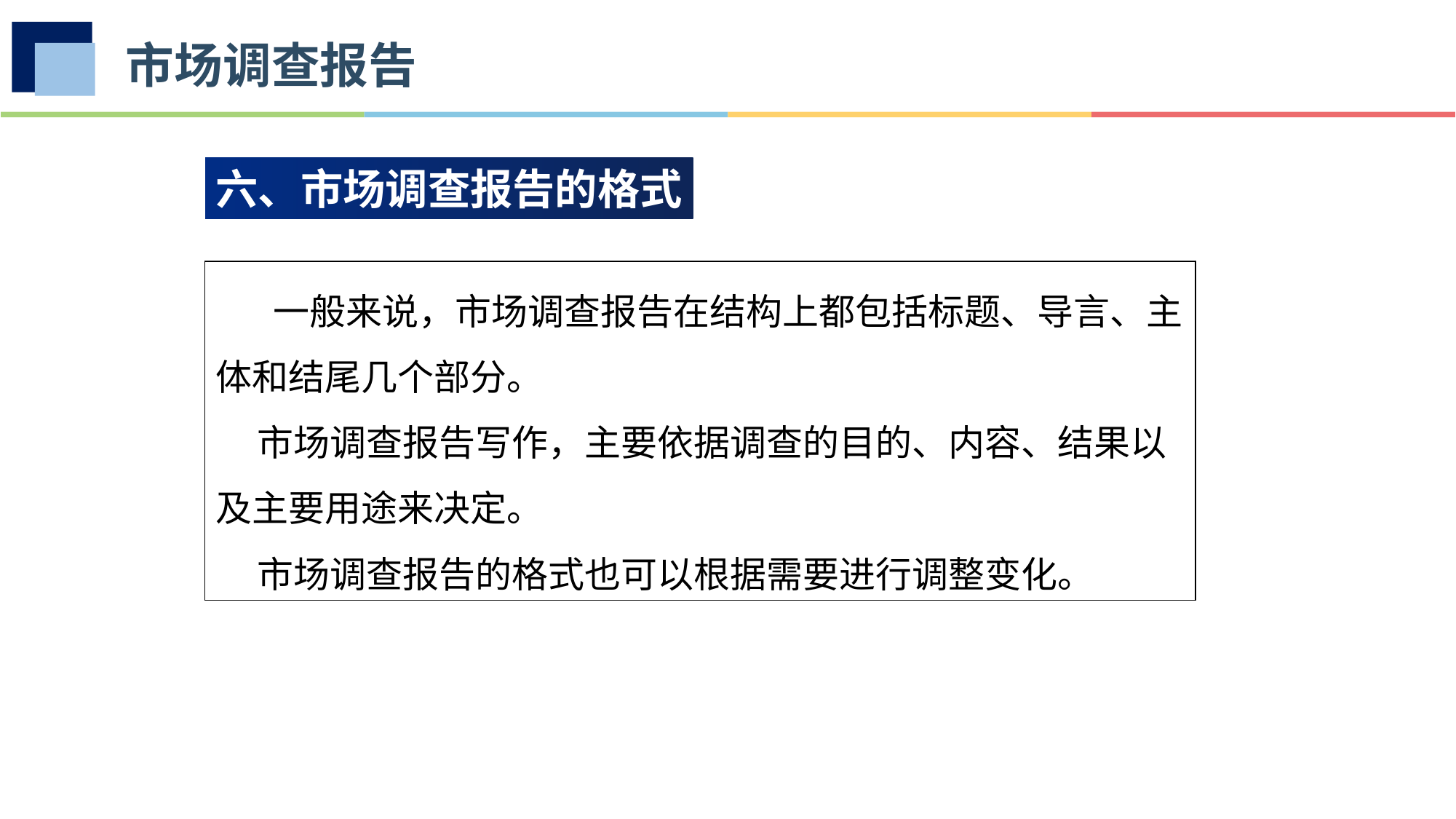

市场调查报告

六、市场调查报告的格式
      一般来说，市场调查报告在结构上都包括标题、导言、主体和结尾几个部分。
    市场调查报告写作，主要依据调查的目的、内容、结果以及主要用途来决定。
    市场调查报告的格式也可以根据需要进行调整变化。